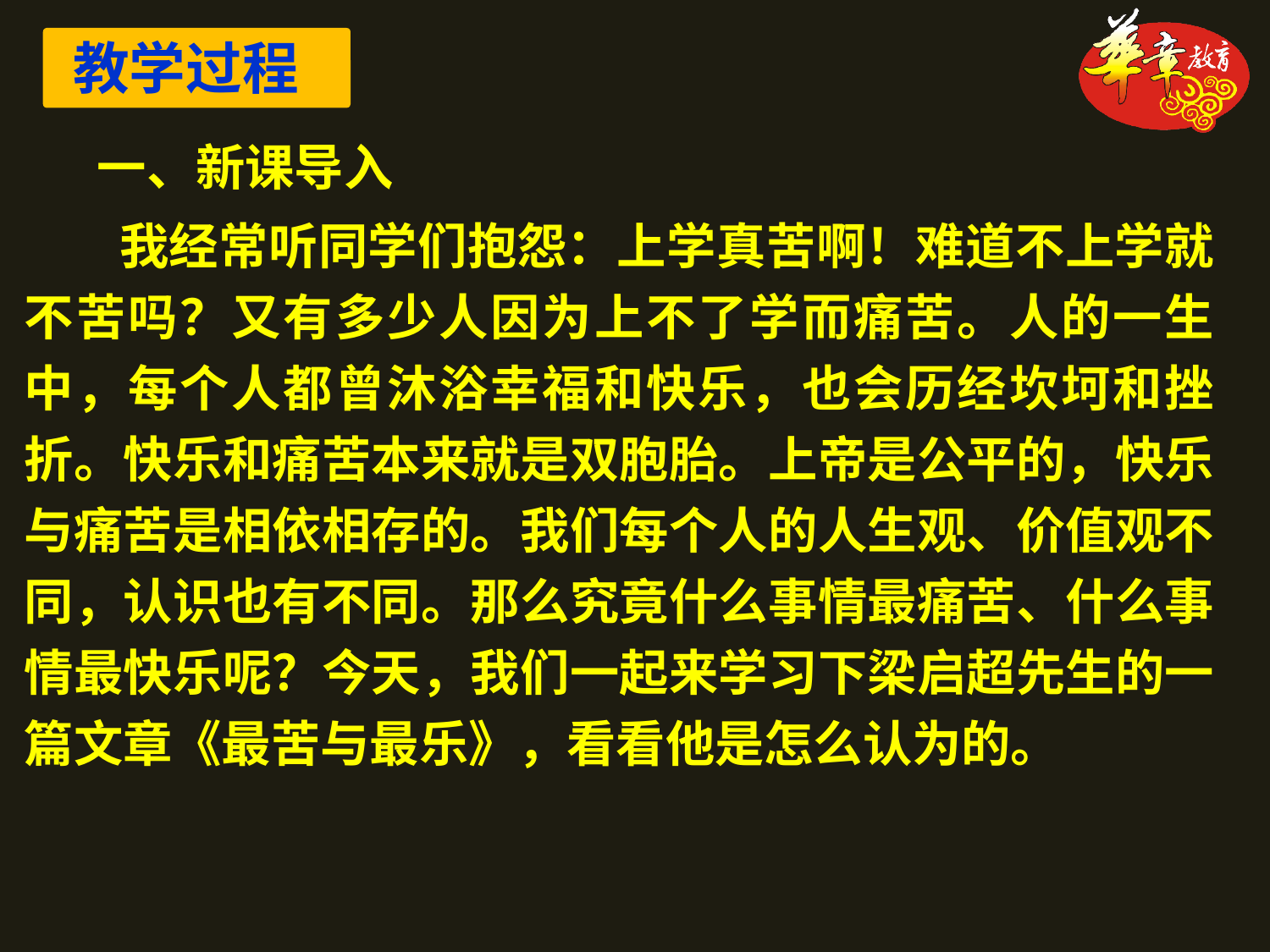

教学过程

一、新课导入
       我经常听同学们抱怨：上学真苦啊！难道不上学就不苦吗？又有多少人因为上不了学而痛苦。人的一生中，每个人都曾沐浴幸福和快乐，也会历经坎坷和挫折。快乐和痛苦本来就是双胞胎。上帝是公平的，快乐与痛苦是相依相存的。我们每个人的人生观、价值观不同，认识也有不同。那么究竟什么事情最痛苦、什么事情最快乐呢？今天，我们一起来学习下梁启超先生的一篇文章《最苦与最乐》，看看他是怎么认为的。